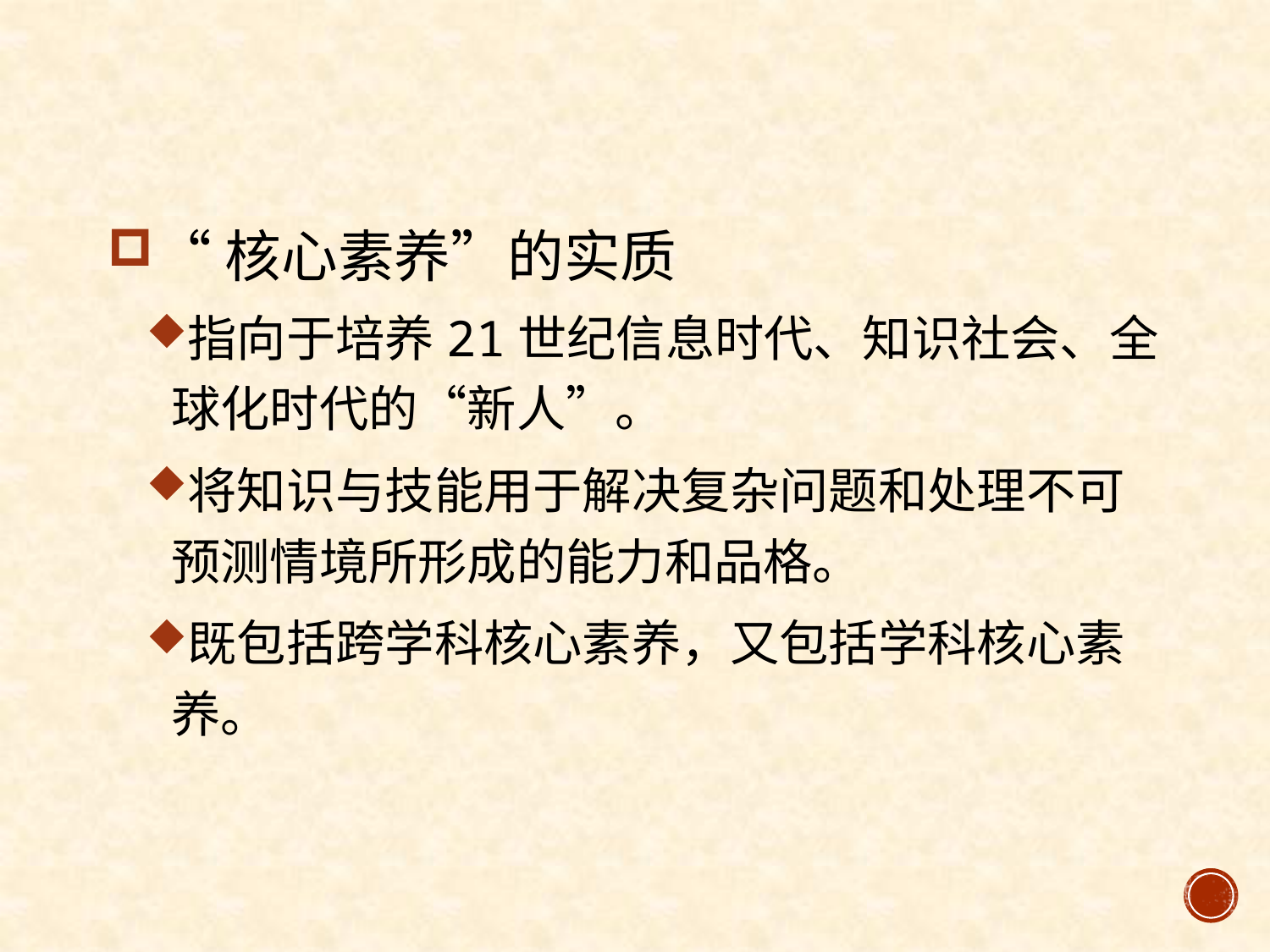

#
“核心素养”的实质
指向于培养21世纪信息时代、知识社会、全球化时代的“新人”。
将知识与技能用于解决复杂问题和处理不可预测情境所形成的能力和品格。
既包括跨学科核心素养，又包括学科核心素养。